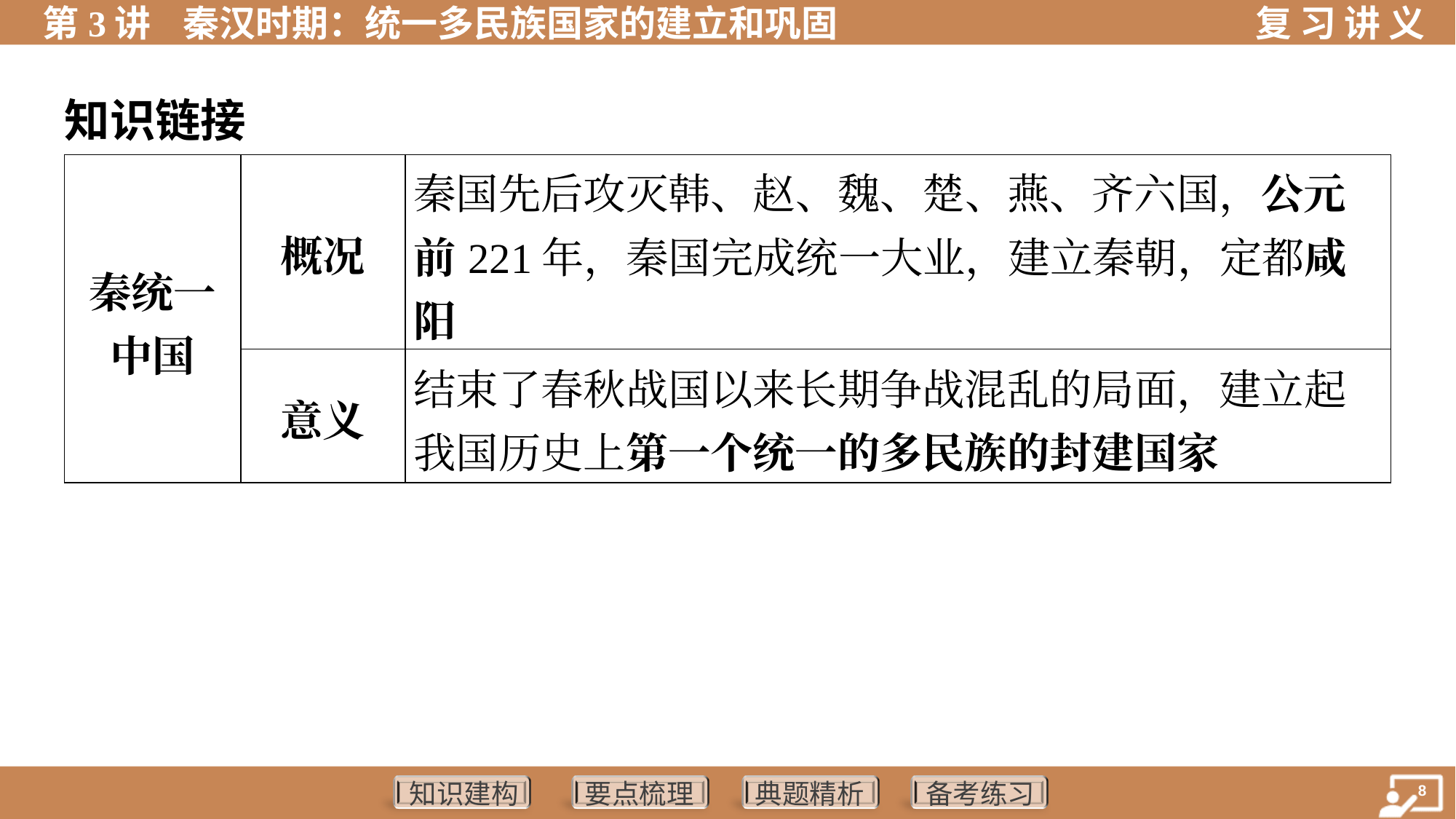

知识链接
| 秦统一 中国 | 概况 | 秦国先后攻灭韩、赵、魏、楚、燕、齐六国，公元 前221年，秦国完成统一大业，建立秦朝，定都咸阳 |  |  |
| --- | --- | --- | --- | --- |
|  | 意义 | 结束了春秋战国以来长期争战混乱的局面，建立起 我国历史上第一个统一的多民族的封建国家 |  |  |